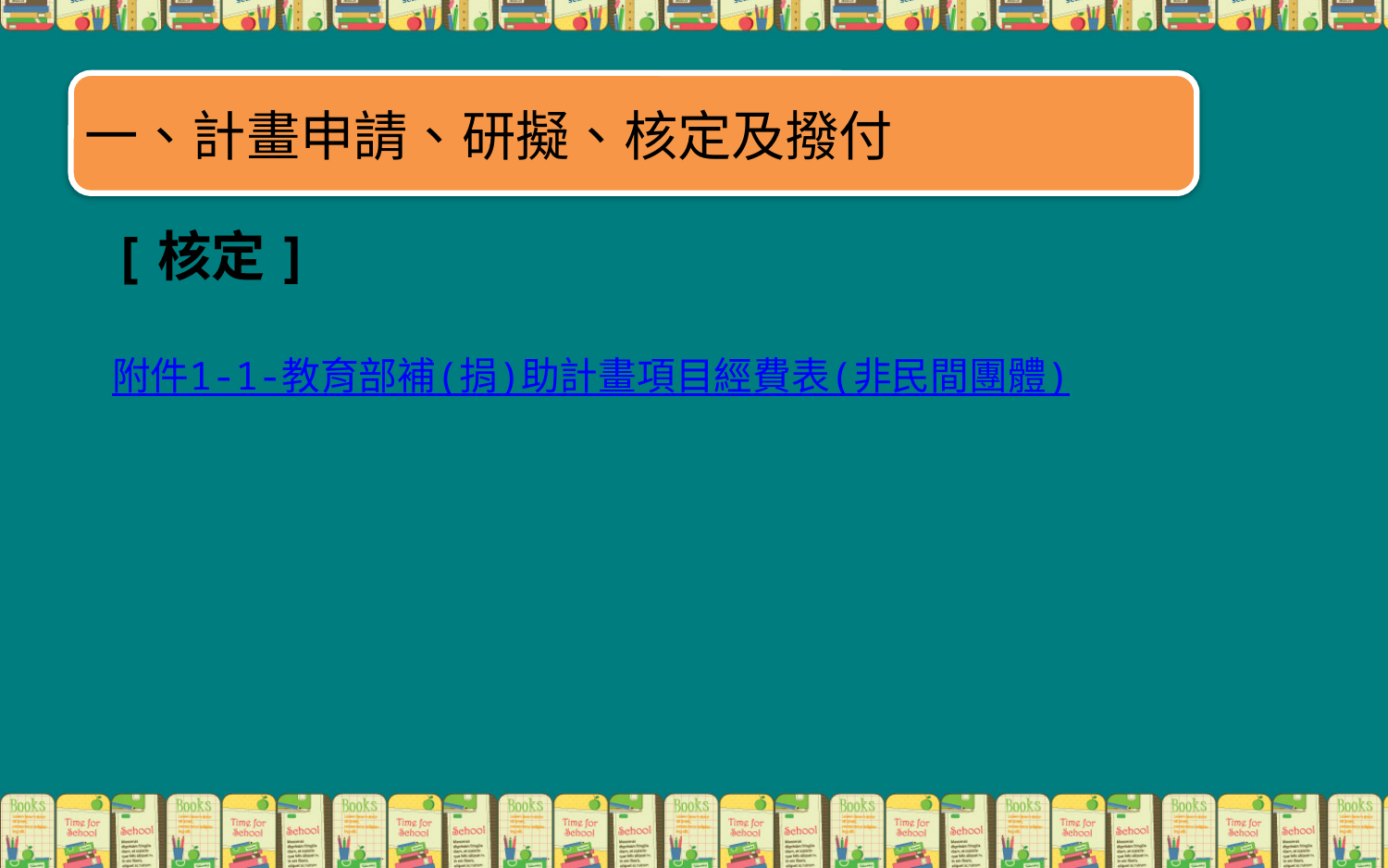

一、計畫申請、研擬、核定及撥付
[核定]

附件1-1-教育部補(捐)助計畫項目經費表(非民間團體)